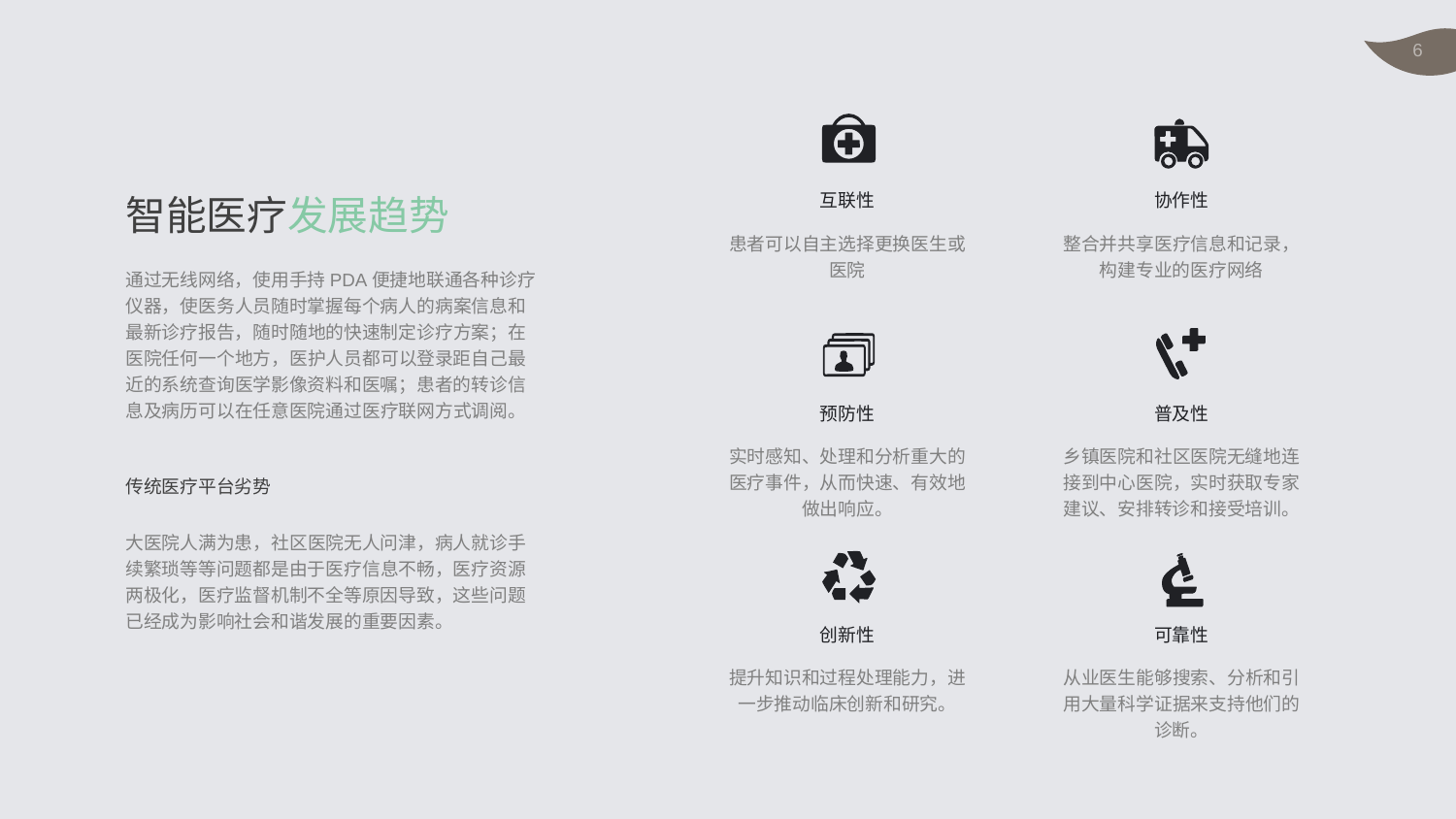

互联性
协作性
# 智能医疗发展趋势
患者可以自主选择更换医生或医院
整合并共享医疗信息和记录，构建专业的医疗网络
通过无线网络，使用手持PDA便捷地联通各种诊疗仪器，使医务人员随时掌握每个病人的病案信息和最新诊疗报告，随时随地的快速制定诊疗方案；在医院任何一个地方，医护人员都可以登录距自己最近的系统查询医学影像资料和医嘱；患者的转诊信息及病历可以在任意医院通过医疗联网方式调阅。

预防性
普及性
实时感知、处理和分析重大的医疗事件，从而快速、有效地做出响应。
乡镇医院和社区医院无缝地连接到中心医院，实时获取专家建议、安排转诊和接受培训。
传统医疗平台劣势
大医院人满为患，社区医院无人问津，病人就诊手续繁琐等等问题都是由于医疗信息不畅，医疗资源两极化，医疗监督机制不全等原因导致，这些问题已经成为影响社会和谐发展的重要因素。

创新性
可靠性
提升知识和过程处理能力，进一步推动临床创新和研究。
从业医生能够搜索、分析和引用大量科学证据来支持他们的诊断。